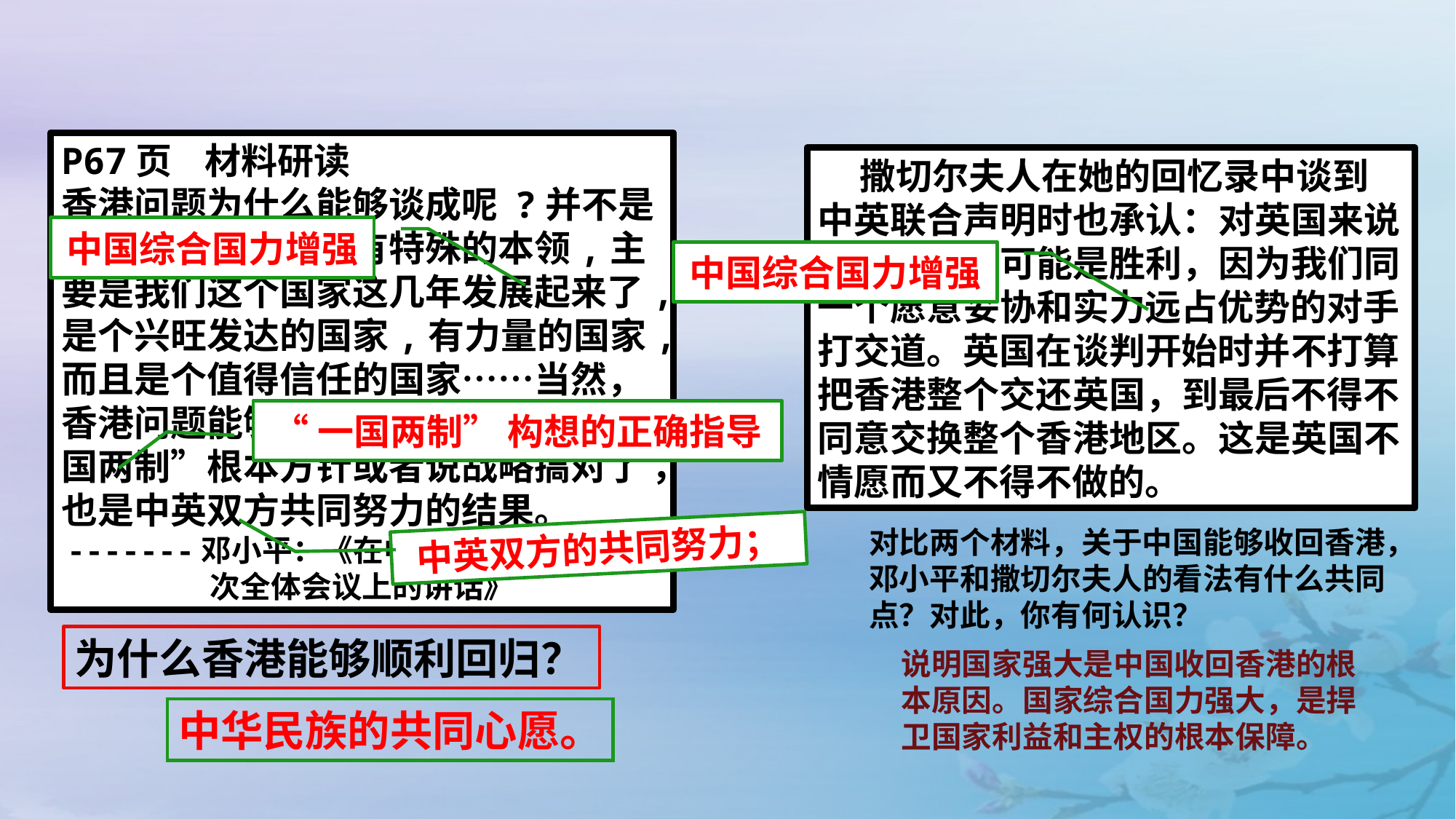

P67页    材料研读
香港问题为什么能够谈成呢 ?并不是我们参加谈判的人有特殊的本领,主要是我们这个国家这几年发展起来了,是个兴旺发达的国家,有力量的国家,而且是个值得信任的国家……当然，香港问题能够解决好，还是由于“一国两制”根本方针或者说战略搞对了 ，也是中英双方共同努力的结果。
-------邓小平：《在中央顾问委员会第三次全体会议上的讲话》
    撒切尔夫人在她的回忆录中谈到中英联合声明时也承认：对英国来说这不是也不可能是胜利，因为我们同一个愿意妥协和实力远占优势的对手打交道。英国在谈判开始时并不打算把香港整个交还英国，到最后不得不同意交换整个香港地区。这是英国不情愿而又不得不做的。
中国综合国力增强
中国综合国力增强
“一国两制” 构想的正确指导
对比两个材料，关于中国能够收回香港，邓小平和撒切尔夫人的看法有什么共同点？对此，你有何认识？
中英双方的共同努力；
为什么香港能够顺利回归？
说明国家强大是中国收回香港的根本原因。国家综合国力强大，是捍卫国家利益和主权的根本保障。
中华民族的共同心愿。